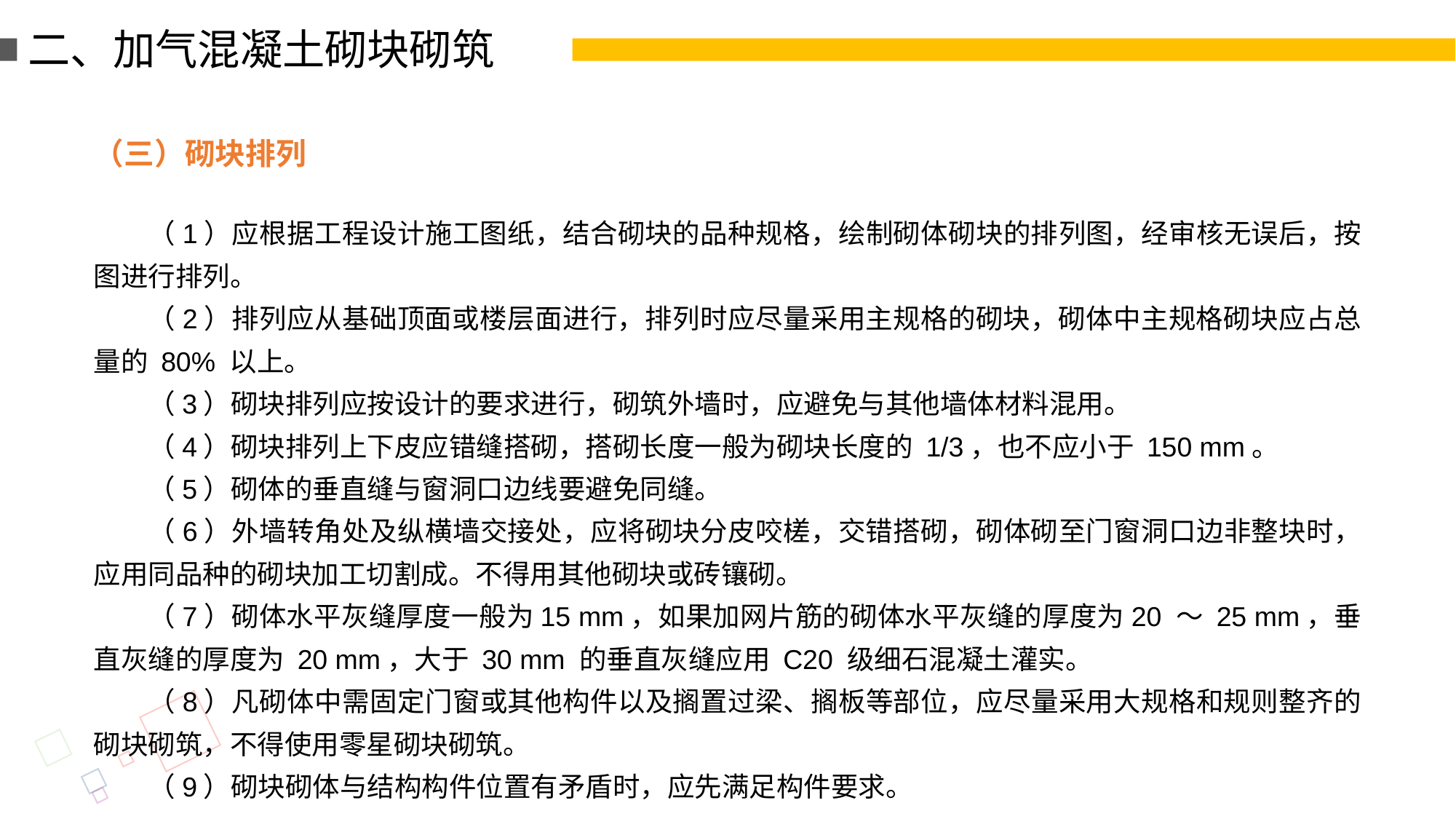

二、加气混凝土砌块砌筑
（三）砌块排列
（1）应根据工程设计施工图纸，结合砌块的品种规格，绘制砌体砌块的排列图，经审核无误后，按图进行排列。
（2）排列应从基础顶面或楼层面进行，排列时应尽量采用主规格的砌块，砌体中主规格砌块应占总量的 80% 以上。
（3）砌块排列应按设计的要求进行，砌筑外墙时，应避免与其他墙体材料混用。
（4）砌块排列上下皮应错缝搭砌，搭砌长度一般为砌块长度的 1/3，也不应小于 150 mm。
（5）砌体的垂直缝与窗洞口边线要避免同缝。
（6）外墙转角处及纵横墙交接处，应将砌块分皮咬槎，交错搭砌，砌体砌至门窗洞口边非整块时，应用同品种的砌块加工切割成。不得用其他砌块或砖镶砌。
（7）砌体水平灰缝厚度一般为15 mm，如果加网片筋的砌体水平灰缝的厚度为20 ～ 25 mm，垂直灰缝的厚度为 20 mm，大于 30 mm 的垂直灰缝应用 C20 级细石混凝土灌实。
（8）凡砌体中需固定门窗或其他构件以及搁置过梁、搁板等部位，应尽量采用大规格和规则整齐的砌块砌筑，不得使用零星砌块砌筑。
（9）砌块砌体与结构构件位置有矛盾时，应先满足构件要求。